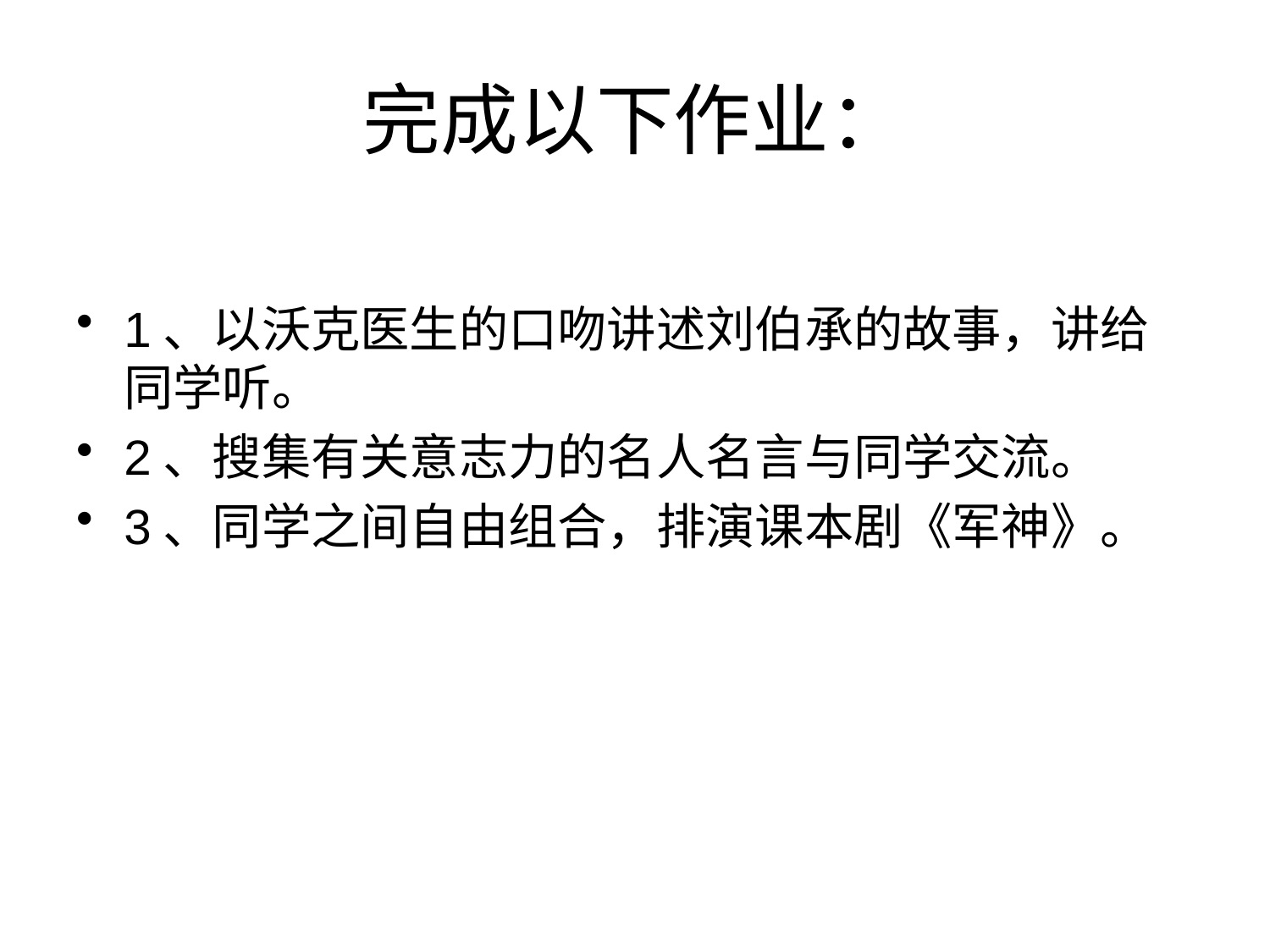

# 完成以下作业：

1、以沃克医生的口吻讲述刘伯承的故事，讲给同学听。
2、搜集有关意志力的名人名言与同学交流。
3、同学之间自由组合，排演课本剧《军神》。